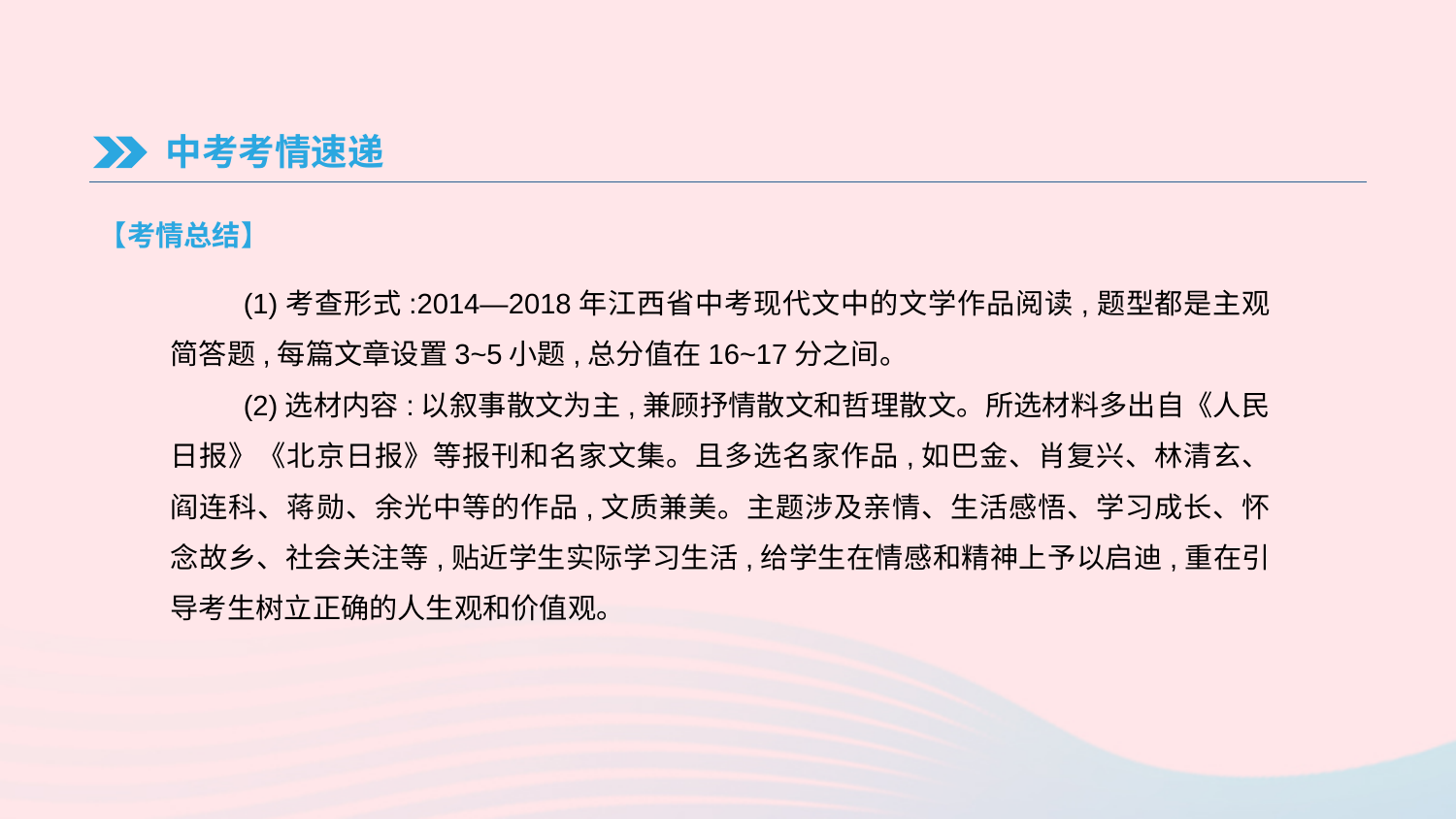

中考考情速递

【考情总结】
(1)考查形式:2014—2018年江西省中考现代文中的文学作品阅读,题型都是主观简答题,每篇文章设置3~5小题,总分值在16~17分之间。
(2)选材内容:以叙事散文为主,兼顾抒情散文和哲理散文。所选材料多出自《人民日报》《北京日报》等报刊和名家文集。且多选名家作品,如巴金、肖复兴、林清玄、阎连科、蒋勋、余光中等的作品,文质兼美。主题涉及亲情、生活感悟、学习成长、怀念故乡、社会关注等,贴近学生实际学习生活,给学生在情感和精神上予以启迪,重在引导考生树立正确的人生观和价值观。